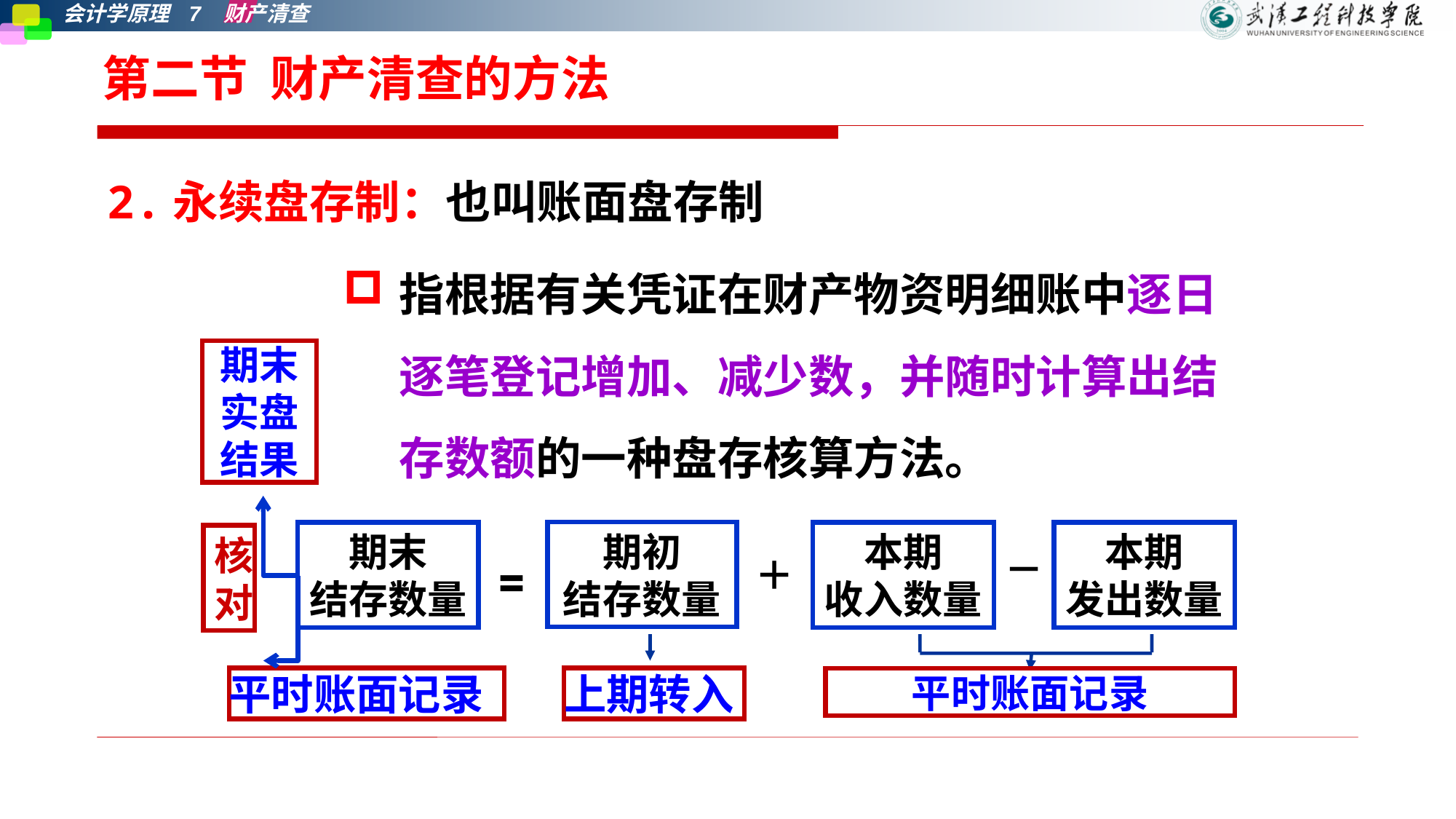

# 第二节  财产清查的方法
2.永续盘存制：也叫账面盘存制
指根据有关凭证在财产物资明细账中逐日逐笔登记增加、减少数，并随时计算出结存数额的一种盘存核算方法。
期末实盘结果
期初
结存数量
期末
结存数量
本期
收入数量
本期
发出数量
核对
－
＋
=

平时账面记录
上期转入
平时账面记录